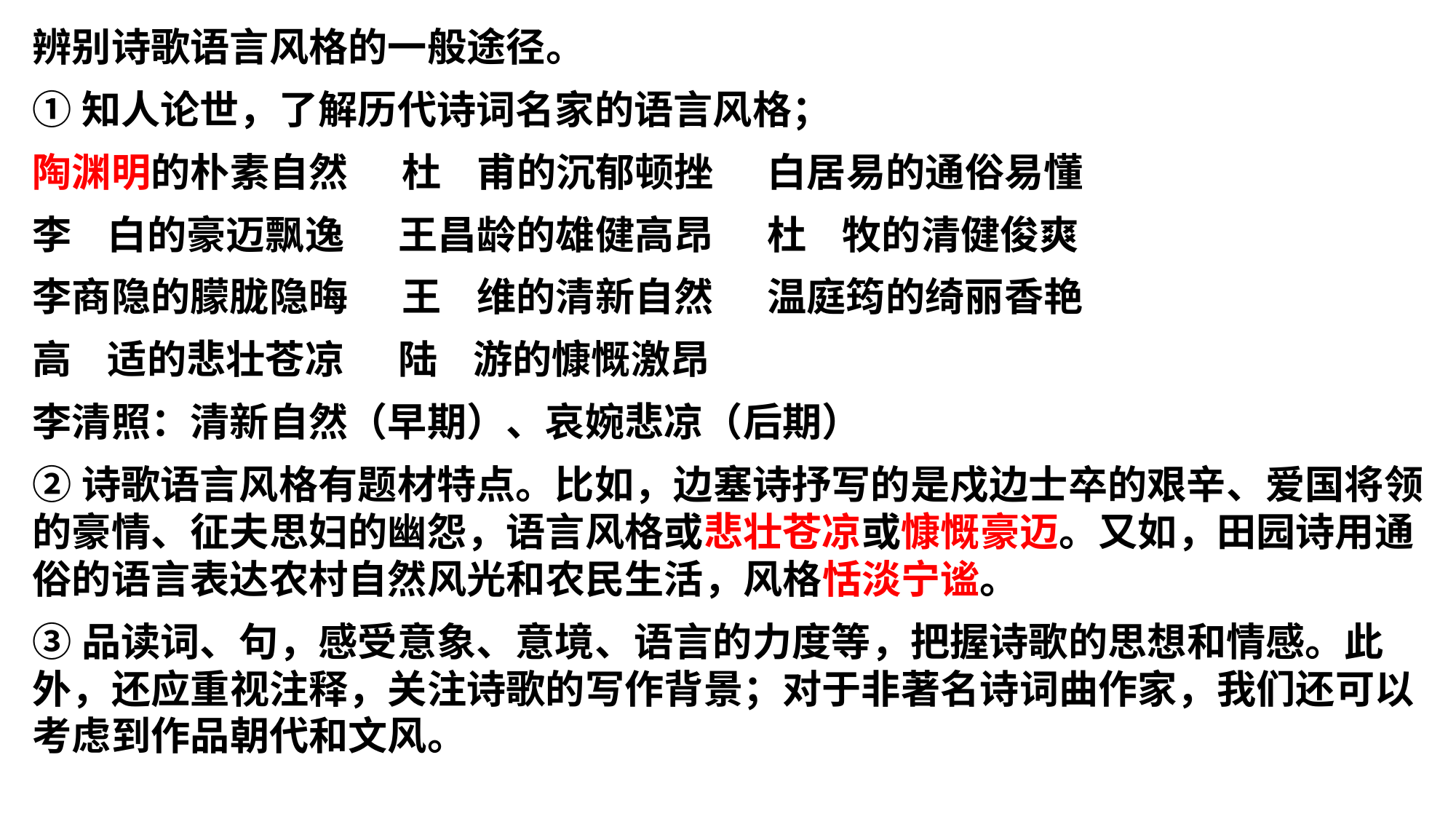

辨别诗歌语言风格的一般途径。
①知人论世，了解历代诗词名家的语言风格；
陶渊明的朴素自然      杜    甫的沉郁顿挫      白居易的通俗易懂
李    白的豪迈飘逸      王昌龄的雄健高昂      杜    牧的清健俊爽
李商隐的朦胧隐晦      王    维的清新自然      温庭筠的绮丽香艳
高    适的悲壮苍凉      陆    游的慷慨激昂
李清照：清新自然（早期）、哀婉悲凉（后期）
②诗歌语言风格有题材特点。比如，边塞诗抒写的是戍边士卒的艰辛、爱国将领的豪情、征夫思妇的幽怨，语言风格或悲壮苍凉或慷慨豪迈。又如，田园诗用通俗的语言表达农村自然风光和农民生活，风格恬淡宁谧。
③品读词、句，感受意象、意境、语言的力度等，把握诗歌的思想和情感。此外，还应重视注释，关注诗歌的写作背景；对于非著名诗词曲作家，我们还可以考虑到作品朝代和文风。